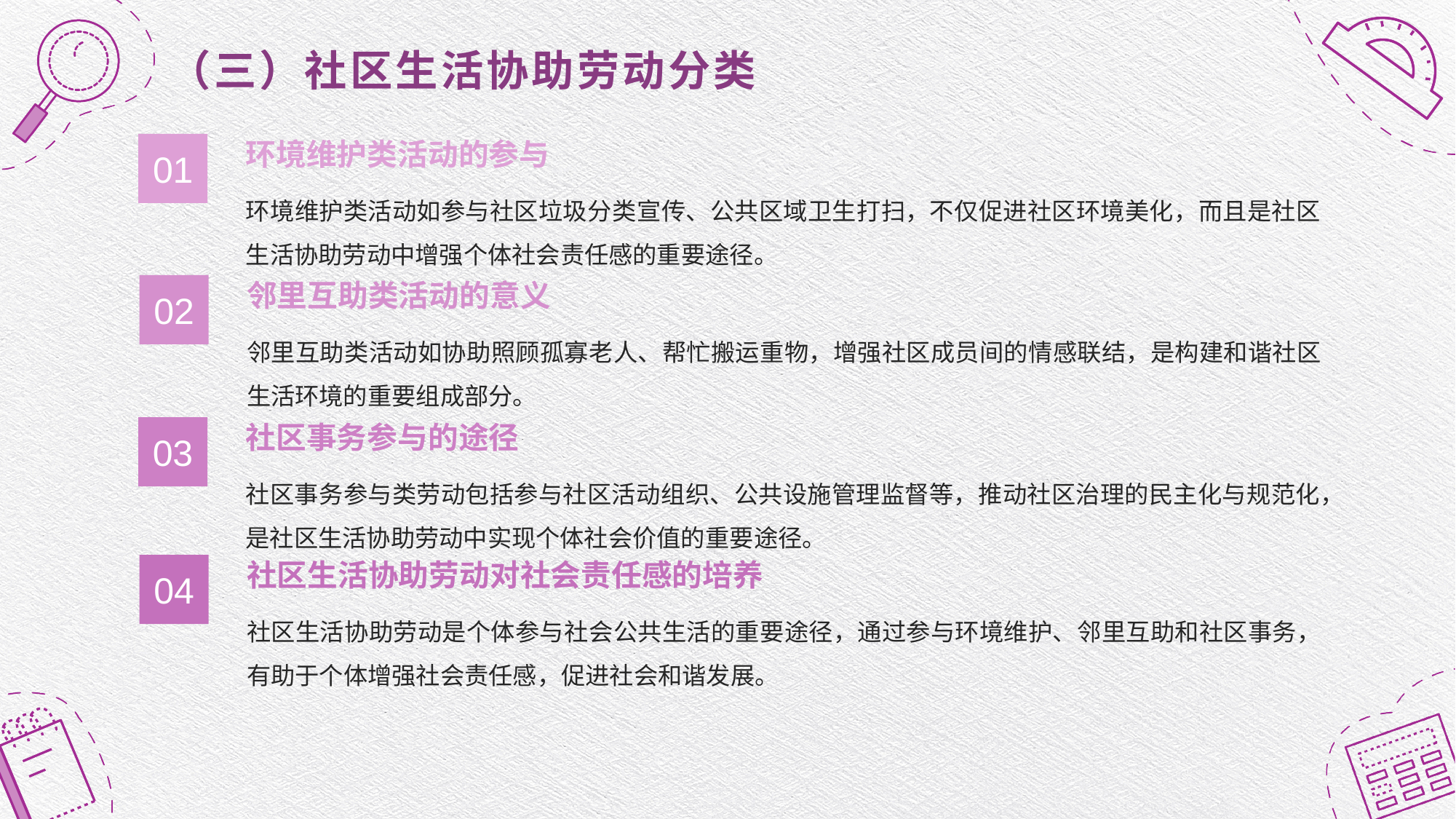

（三）社区生活协助劳动分类
环境维护类活动的参与
01
环境维护类活动如参与社区垃圾分类宣传、公共区域卫生打扫，不仅促进社区环境美化，而且是社区生活协助劳动中增强个体社会责任感的重要途径。
邻里互助类活动的意义
02
邻里互助类活动如协助照顾孤寡老人、帮忙搬运重物，增强社区成员间的情感联结，是构建和谐社区生活环境的重要组成部分。
社区事务参与的途径
03
社区事务参与类劳动包括参与社区活动组织、公共设施管理监督等，推动社区治理的民主化与规范化，是社区生活协助劳动中实现个体社会价值的重要途径。
社区生活协助劳动对社会责任感的培养
04
社区生活协助劳动是个体参与社会公共生活的重要途径，通过参与环境维护、邻里互助和社区事务，有助于个体增强社会责任感，促进社会和谐发展。